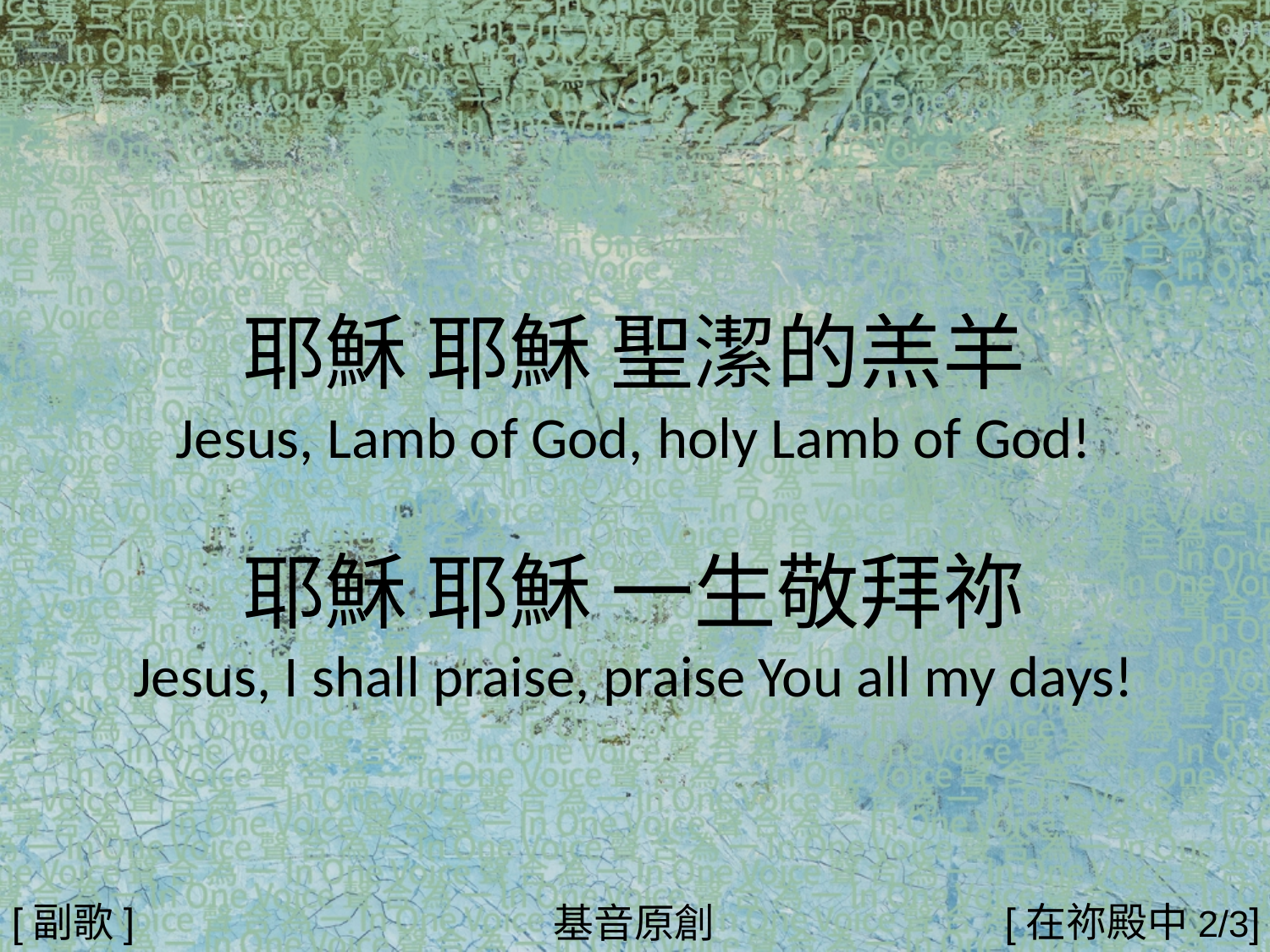

耶穌 耶穌 聖潔的羔羊
Jesus, Lamb of God, holy Lamb of God!

耶穌 耶穌 一生敬拜祢
Jesus, I shall praise, praise You all my days!

#

[副歌]
[在祢殿中2/3]
基音原創